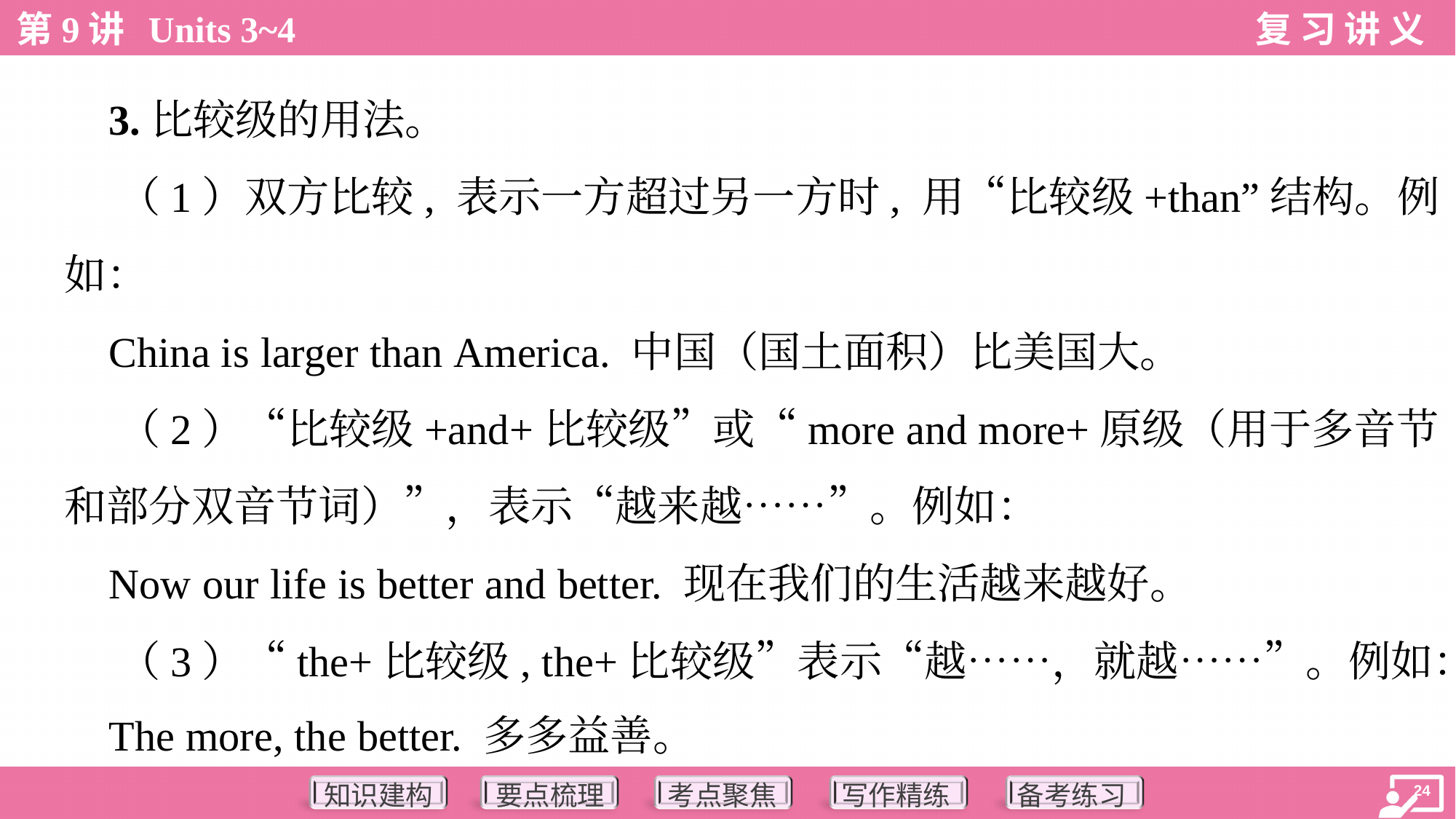

3.比较级的用法。
    （1）双方比较, 表示一方超过另一方时, 用“比较级+than”结构。例
如：
    China is larger than America. 中国（国土面积）比美国大。
    （2）“比较级+and+比较级”或“more and more+原级（用于多音节
和部分双音节词）”，表示“越来越……”。例如：
    Now our life is better and better. 现在我们的生活越来越好。
    （3）“the+比较级, the+比较级”表示“越……，就越……”。例如：
    The more, the better. 多多益善。